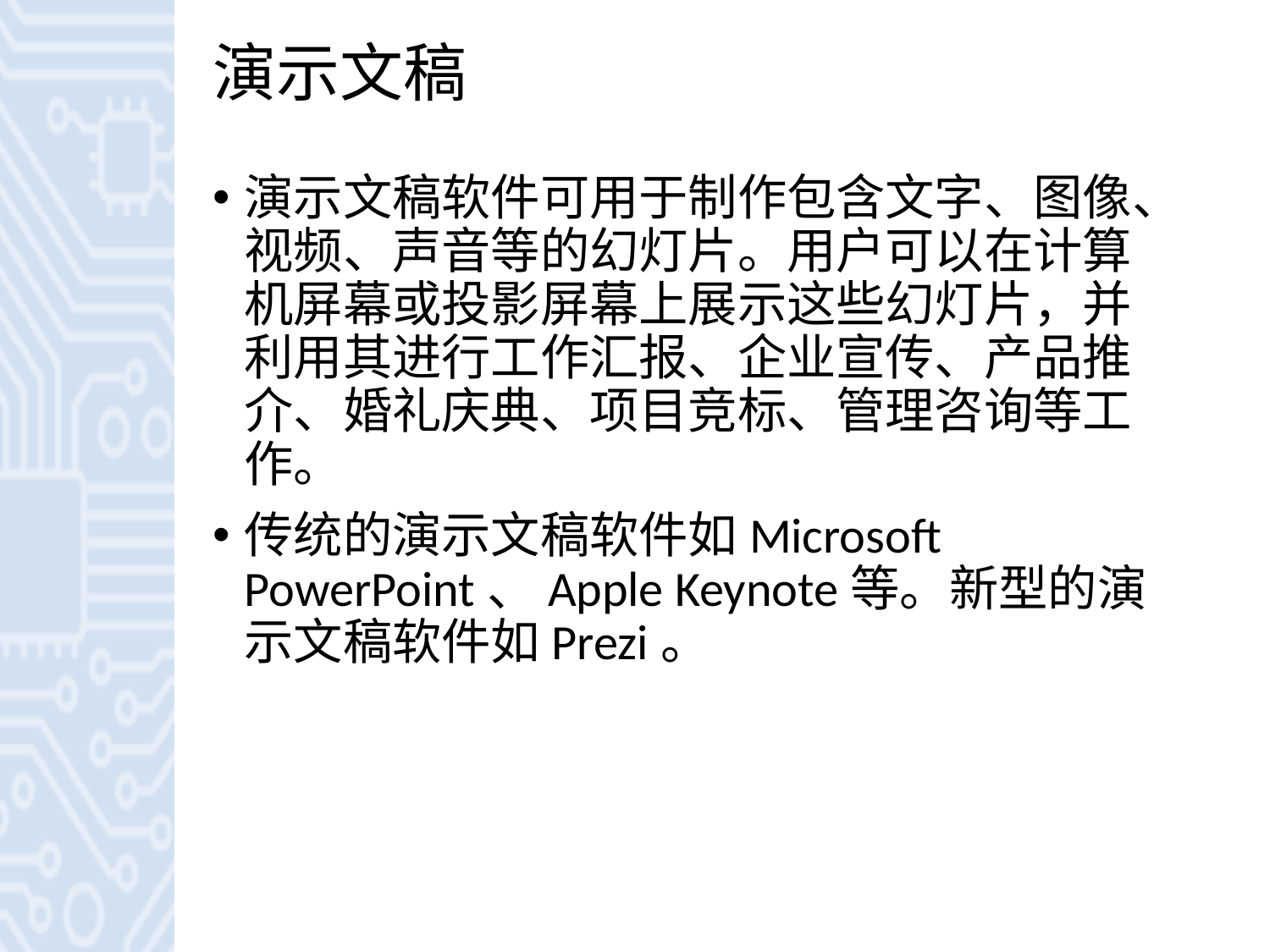

# 演示文稿
演示文稿软件可用于制作包含文字、图像、视频、声音等的幻灯片。用户可以在计算机屏幕或投影屏幕上展示这些幻灯片，并利用其进行工作汇报、企业宣传、产品推介、婚礼庆典、项目竞标、管理咨询等工作。
传统的演示文稿软件如Microsoft PowerPoint、Apple Keynote等。新型的演示文稿软件如Prezi。